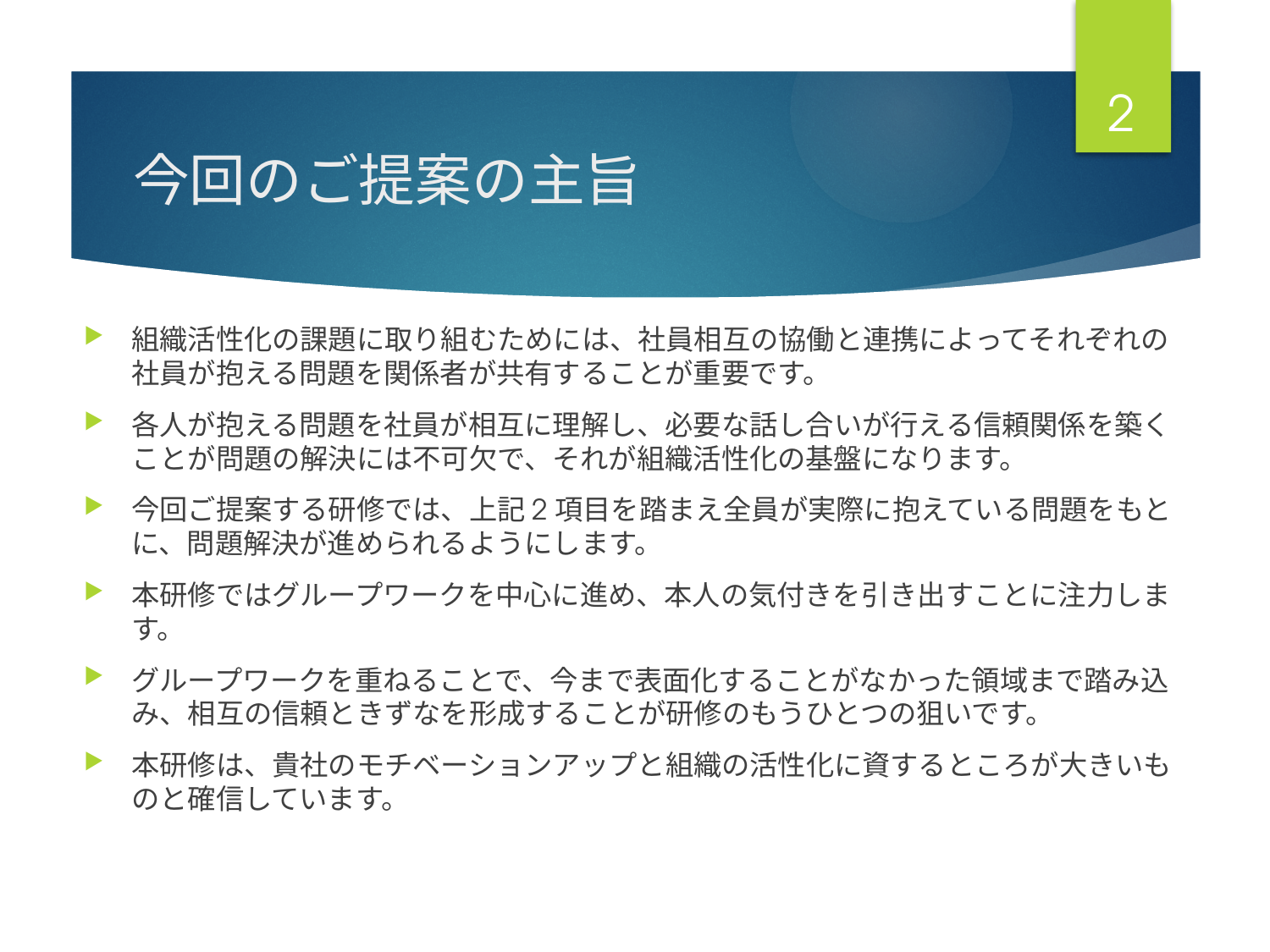

2
# 今回のご提案の主旨
組織活性化の課題に取り組むためには、社員相互の協働と連携によってそれぞれの社員が抱える問題を関係者が共有することが重要です。
各人が抱える問題を社員が相互に理解し、必要な話し合いが行える信頼関係を築くことが問題の解決には不可欠で、それが組織活性化の基盤になります。
今回ご提案する研修では、上記2項目を踏まえ全員が実際に抱えている問題をもとに、問題解決が進められるようにします。
本研修ではグループワークを中心に進め、本人の気付きを引き出すことに注力します。
グループワークを重ねることで、今まで表面化することがなかった領域まで踏み込み、相互の信頼ときずなを形成することが研修のもうひとつの狙いです。
本研修は、貴社のモチベーションアップと組織の活性化に資するところが大きいものと確信しています。